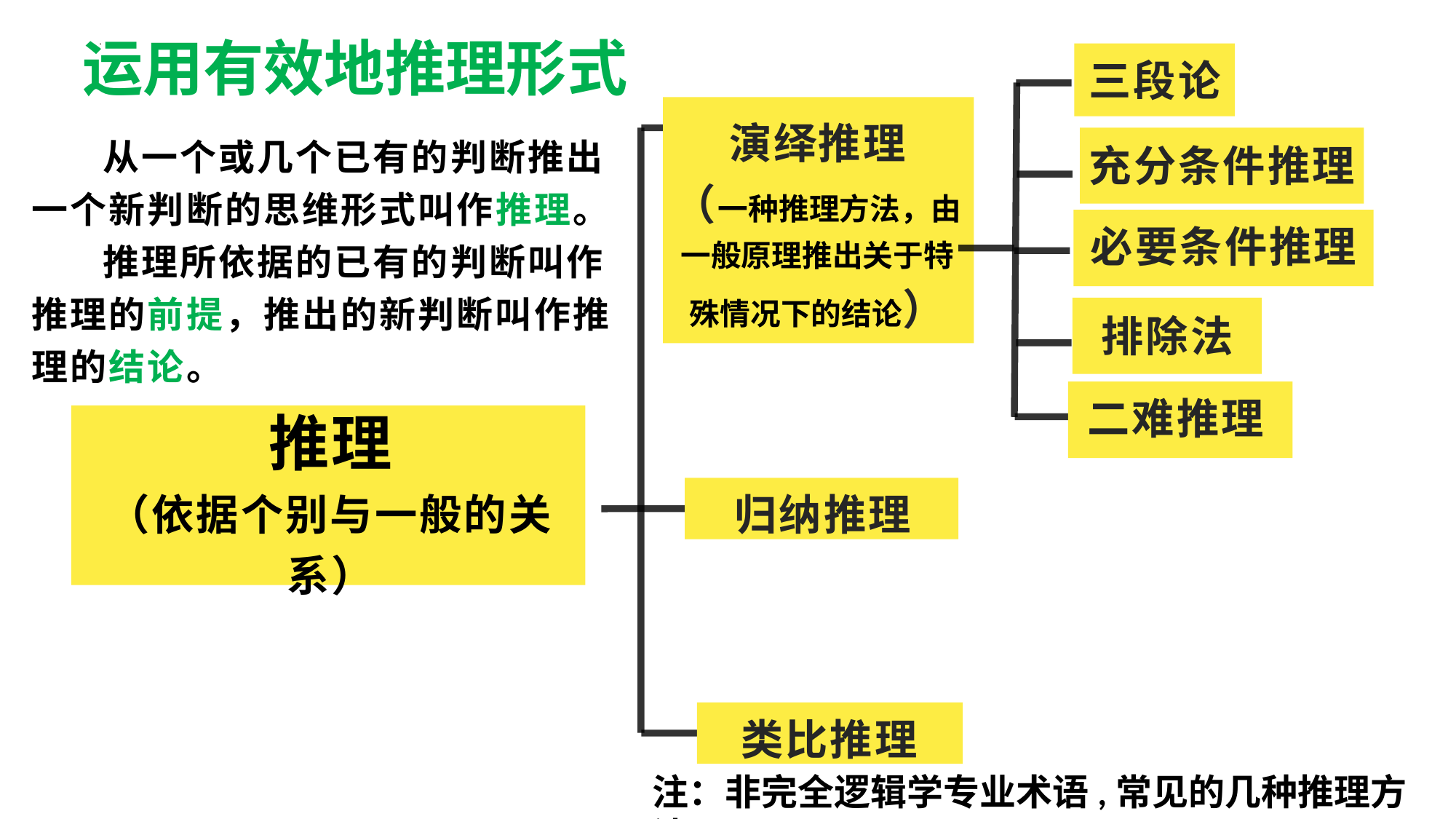

运用有效地推理形式
三段论

演绎推理
（一种推理方法，由一般原理推出关于特殊情况下的结论）

     从一个或几个已有的判断推出一个新判断的思维形式叫作推理。
     推理所依据的已有的判断叫作推理的前提，推出的新判断叫作推理的结论。

充分条件推理

必要条件推理

排除法

二难推理

推理
（依据个别与一般的关系）

归纳推理
类比推理

注：非完全逻辑学专业术语,常见的几种推理方法